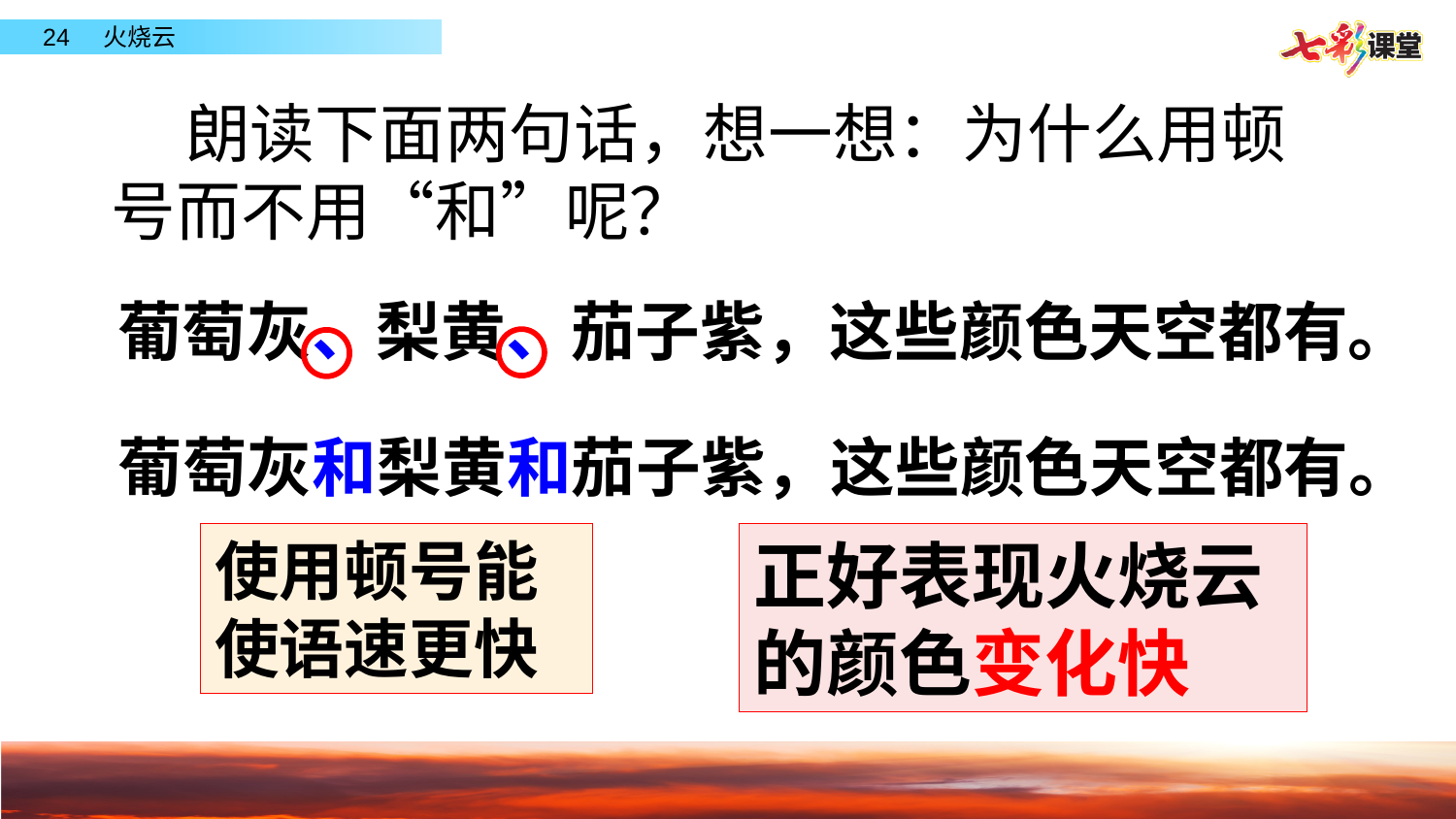

朗读下面两句话，想一想：为什么用顿号而不用“和”呢？
葡萄灰、梨黄、茄子紫，这些颜色天空都有。

葡萄灰和梨黄和茄子紫，这些颜色天空都有。
正好表现火烧云的颜色变化快
使用顿号能使语速更快